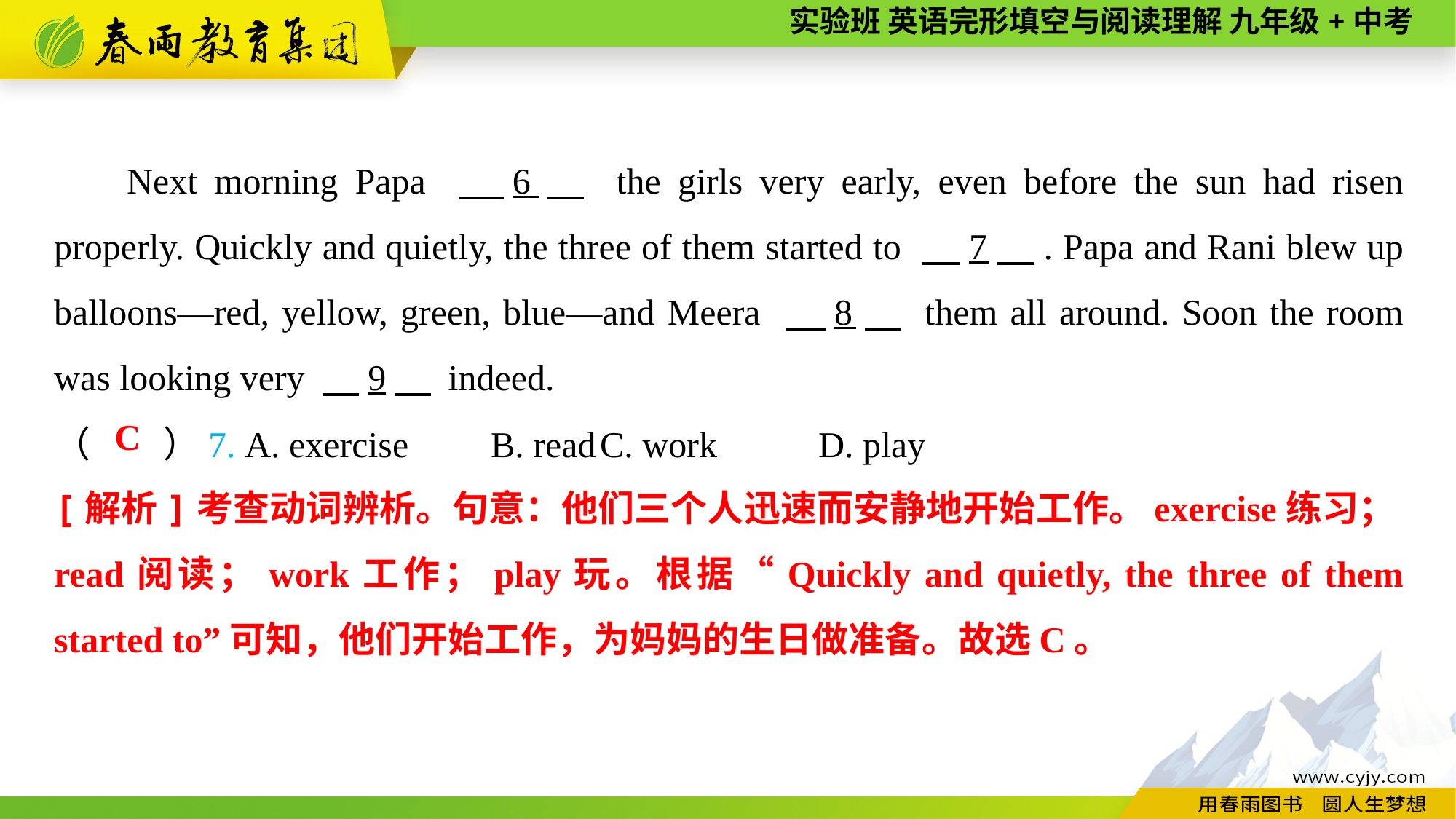

Next morning Papa 　6　 the girls very early, even before the sun had risen properly. Quickly and quietly, the three of them started to 　7　. Papa and Rani blew up balloons—red, yellow, green, blue—and Meera 　8　 them all around. Soon the room was looking very 　9　 indeed.
（　　）7. A. exercise	B. read	C. work	D. play
C
[解析]考查动词辨析。句意：他们三个人迅速而安静地开始工作。exercise练习；read阅读；work工作；play玩。根据“Quickly and quietly, the three of them started to”可知，他们开始工作，为妈妈的生日做准备。故选C。